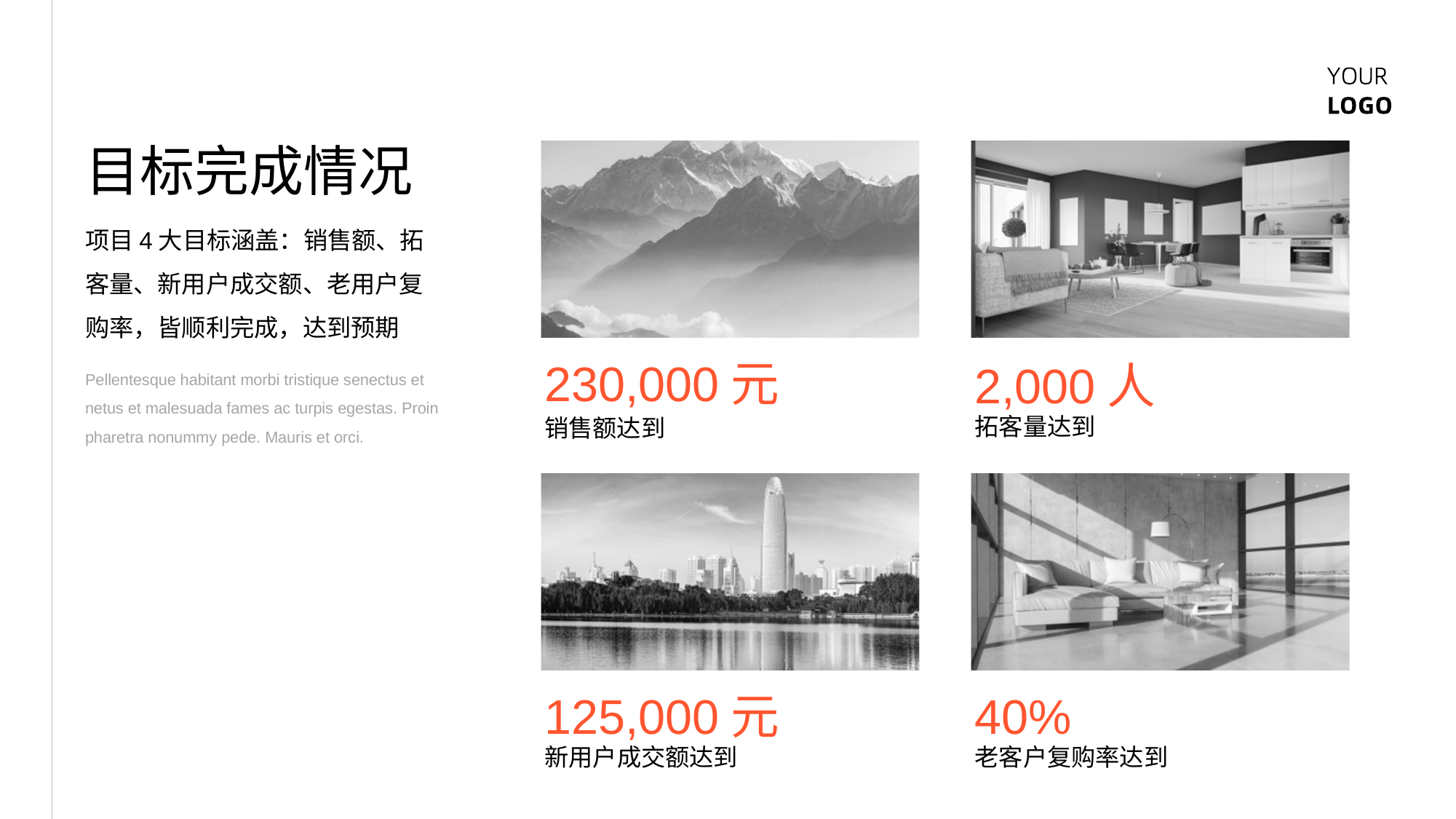

目标完成情况

项目4大目标涵盖：销售额、拓客量、新用户成交额、老用户复购率，皆顺利完成，达到预期
230,000元
2,000人
Pellentesque habitant morbi tristique senectus et netus et malesuada fames ac turpis egestas. Proin pharetra nonummy pede. Mauris et orci.

拓客量达到
销售额达到

125,000元
40%
新用户成交额达到
老客户复购率达到